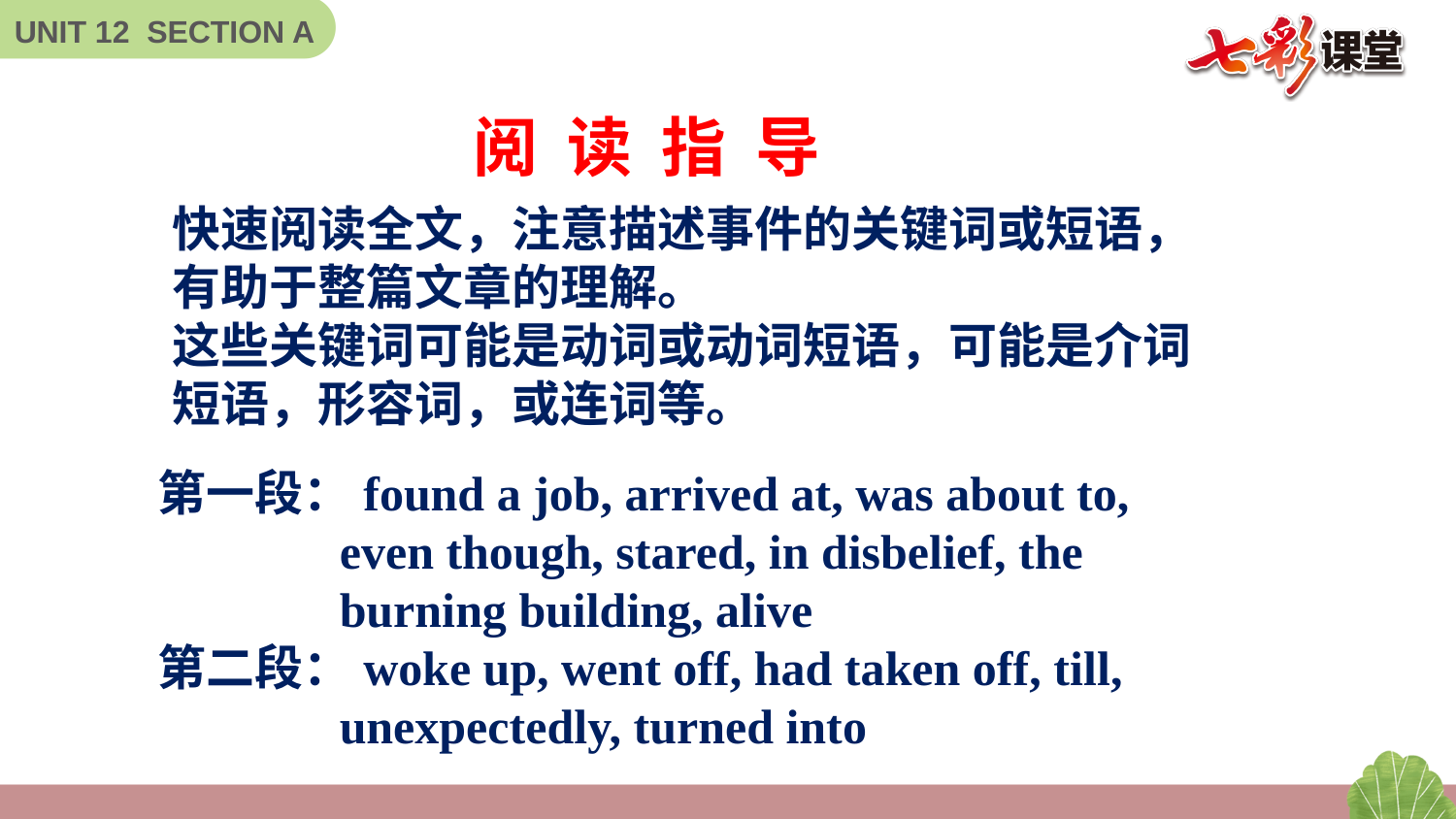

阅  读  指  导
快速阅读全文，注意描述事件的关键词或短语，
有助于整篇文章的理解。
这些关键词可能是动词或动词短语，可能是介词
短语，形容词，或连词等。
第一段：found a job, arrived at, was about to,
               even though, stared, in disbelief, the
               burning building, alive
第二段：woke up, went off, had taken off, till,
               unexpectedly, turned into